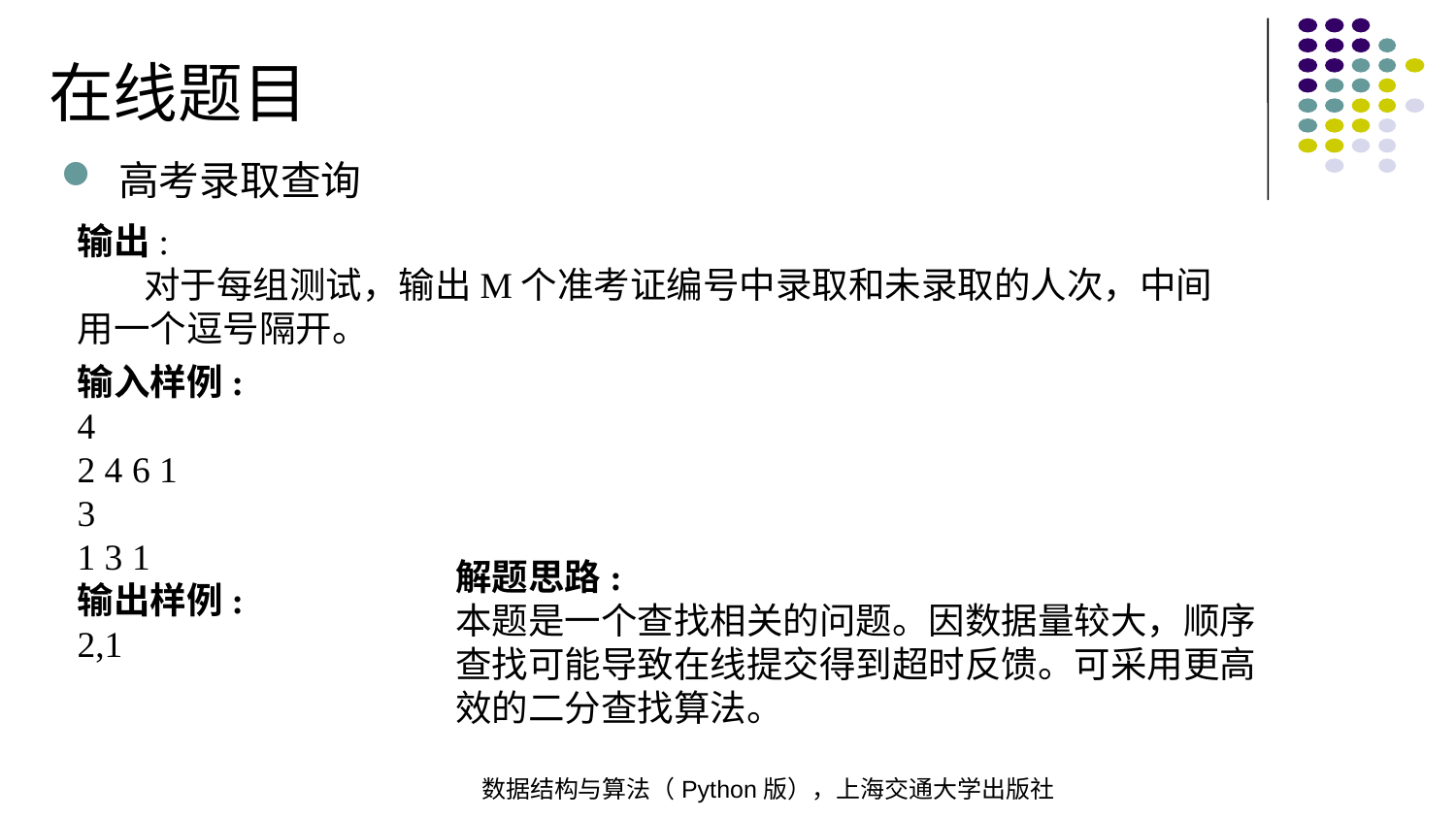

在线题目
高考录取查询
输出:
       对于每组测试，输出M个准考证编号中录取和未录取的人次，中间用一个逗号隔开。
输入样例:
4
2 4 6 1
3
1 3 1
输出样例:
2,1
解题思路:
本题是一个查找相关的问题。因数据量较大，顺序查找可能导致在线提交得到超时反馈。可采用更高效的二分查找算法。